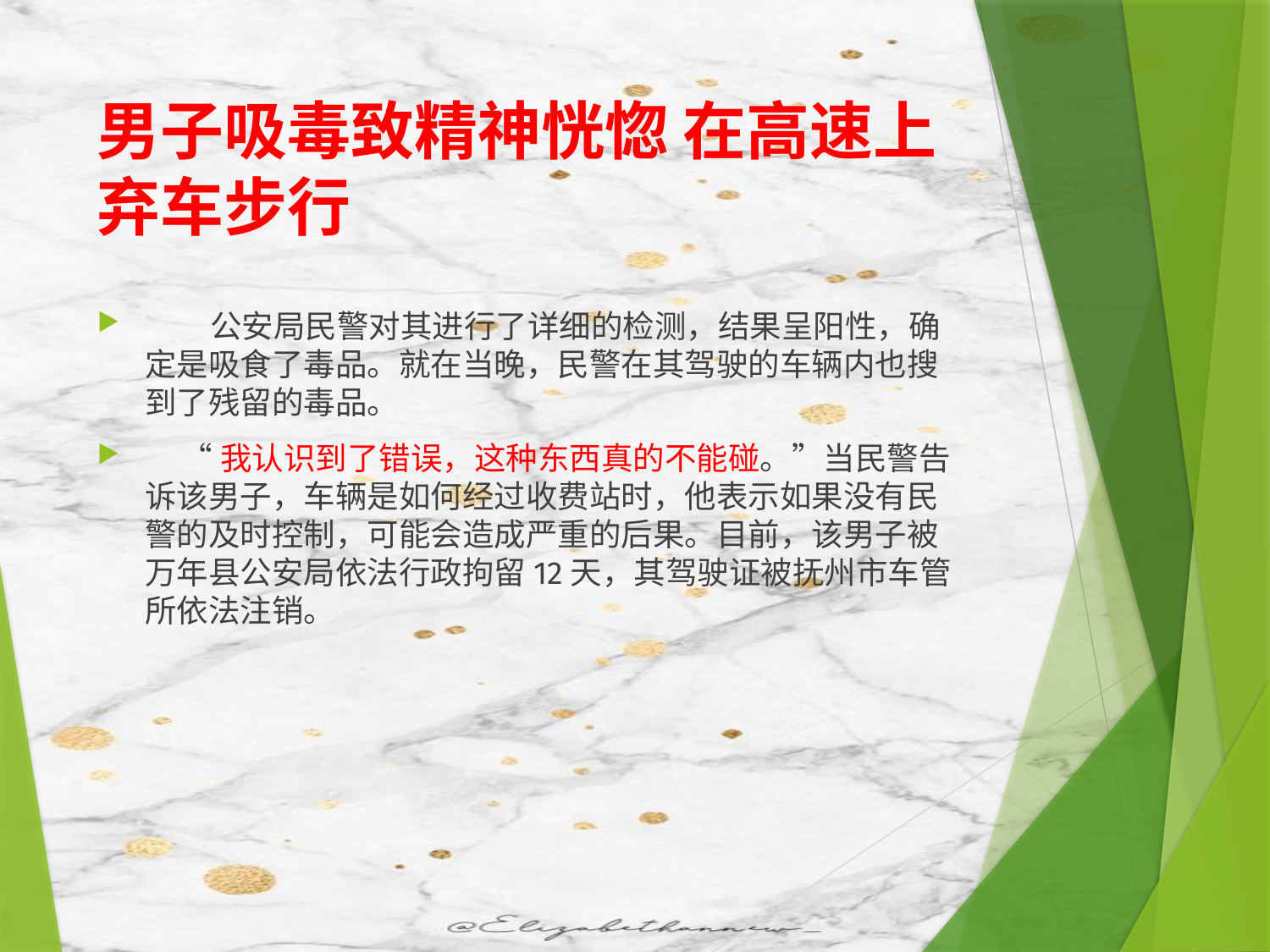

# 男子吸毒致精神恍惚 在高速上弃车步行
        公安局民警对其进行了详细的检测，结果呈阳性，确定是吸食了毒品。就在当晚，民警在其驾驶的车辆内也搜到了残留的毒品。
     “我认识到了错误，这种东西真的不能碰。”当民警告诉该男子，车辆是如何经过收费站时，他表示如果没有民警的及时控制，可能会造成严重的后果。目前，该男子被万年县公安局依法行政拘留12天，其驾驶证被抚州市车管所依法注销。